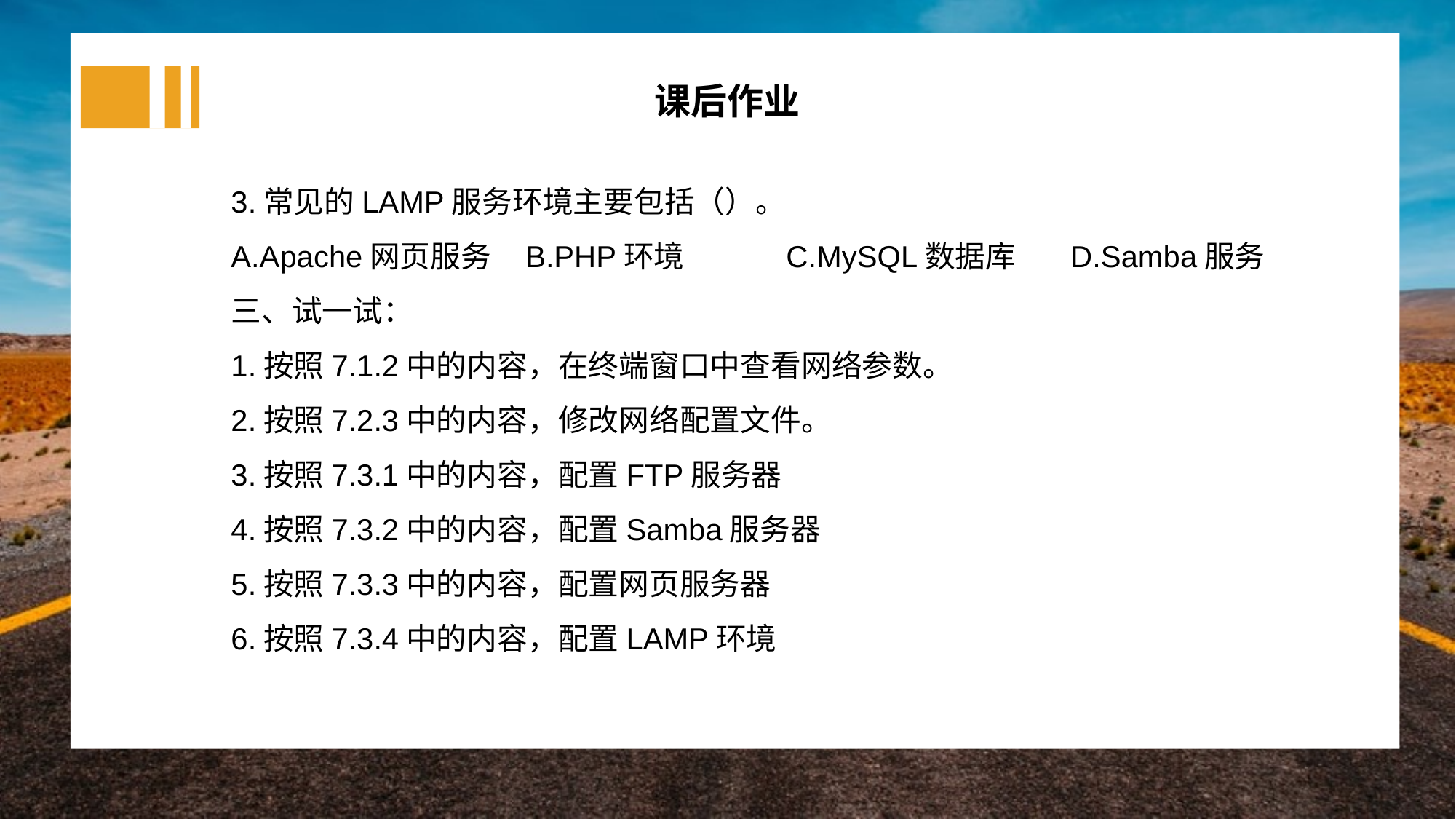

课后作业
3.常见的LAMP服务环境主要包括（）。
A.Apache网页服务    B.PHP环境              C.MySQL数据库       D.Samba服务
三、试一试：
1.按照7.1.2中的内容，在终端窗口中查看网络参数。
2.按照7.2.3中的内容，修改网络配置文件。
3.按照7.3.1中的内容，配置FTP服务器
4.按照7.3.2中的内容，配置Samba服务器
5.按照7.3.3中的内容，配置网页服务器
6.按照7.3.4中的内容，配置LAMP环境